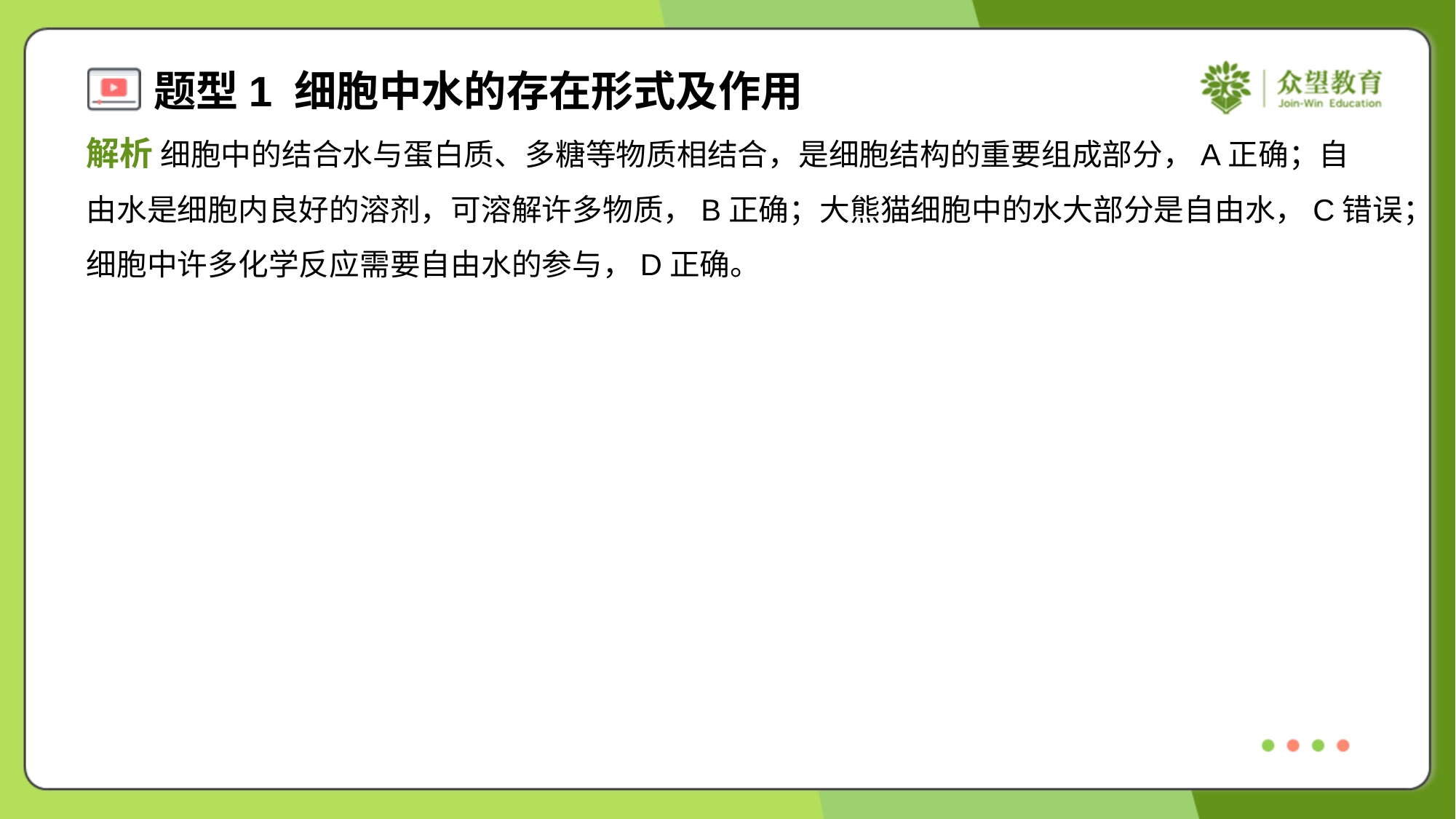

解析 细胞中的结合水与蛋白质、多糖等物质相结合，是细胞结构的重要组成部分，A正确；自
由水是细胞内良好的溶剂，可溶解许多物质，B正确；大熊猫细胞中的水大部分是自由水，C错误；
细胞中许多化学反应需要自由水的参与，D正确。